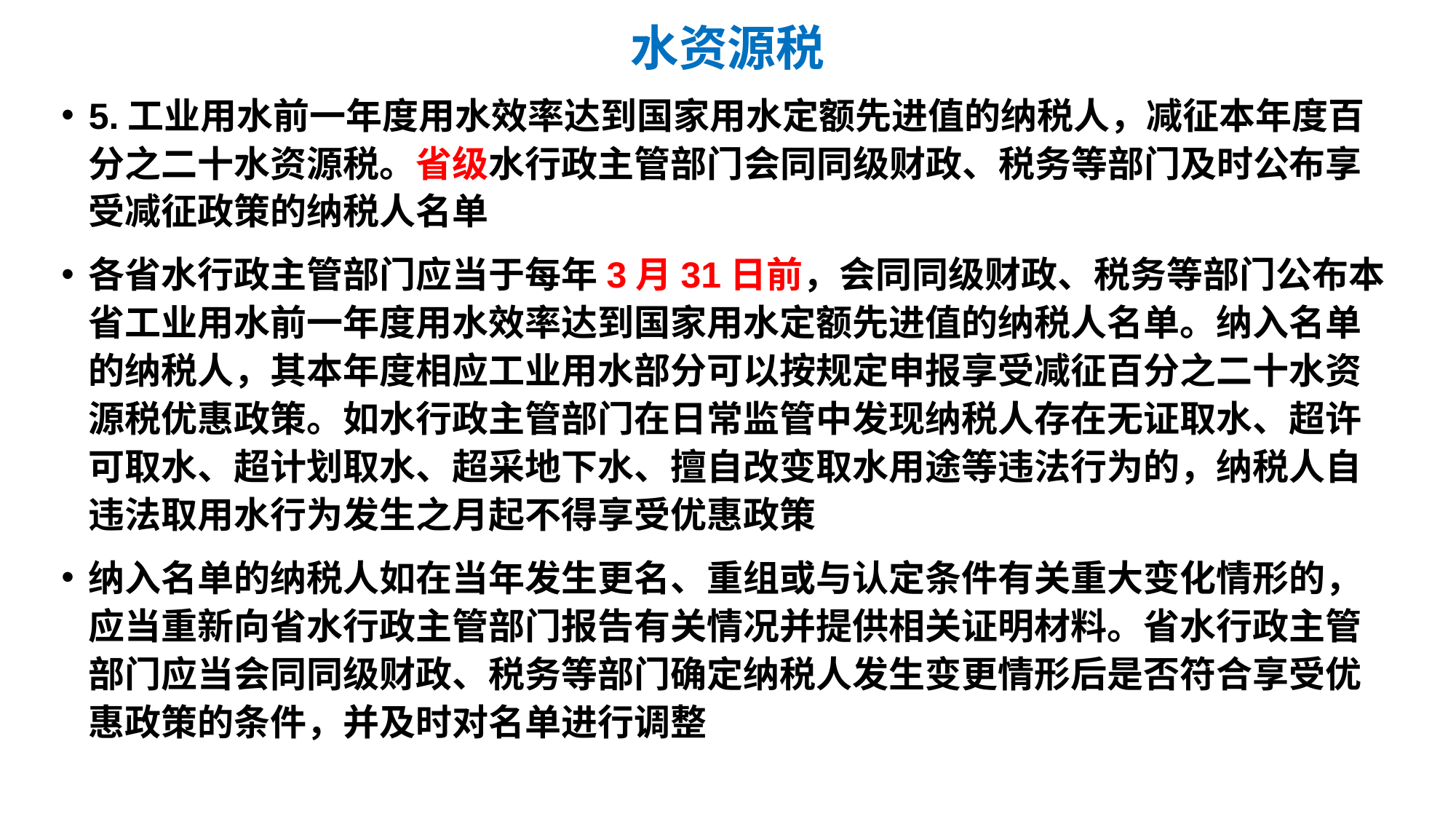

# 水资源税
5.工业用水前一年度用水效率达到国家用水定额先进值的纳税人，减征本年度百分之二十水资源税。省级水行政主管部门会同同级财政、税务等部门及时公布享受减征政策的纳税人名单
各省水行政主管部门应当于每年3月31日前，会同同级财政、税务等部门公布本省工业用水前一年度用水效率达到国家用水定额先进值的纳税人名单。纳入名单的纳税人，其本年度相应工业用水部分可以按规定申报享受减征百分之二十水资源税优惠政策。如水行政主管部门在日常监管中发现纳税人存在无证取水、超许可取水、超计划取水、超采地下水、擅自改变取水用途等违法行为的，纳税人自违法取用水行为发生之月起不得享受优惠政策
纳入名单的纳税人如在当年发生更名、重组或与认定条件有关重大变化情形的，应当重新向省水行政主管部门报告有关情况并提供相关证明材料。省水行政主管部门应当会同同级财政、税务等部门确定纳税人发生变更情形后是否符合享受优惠政策的条件，并及时对名单进行调整